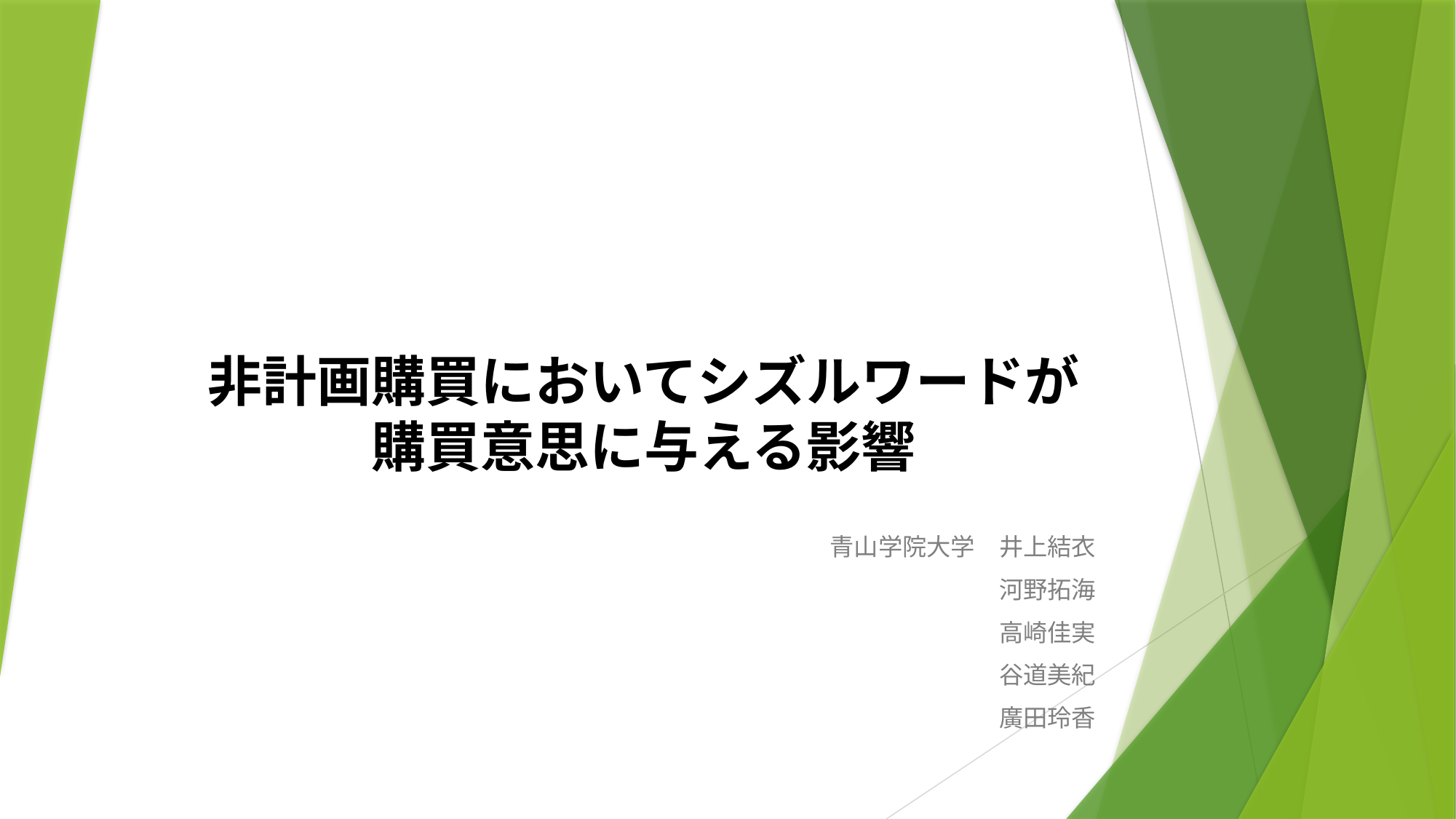

# 非計画購買においてシズルワードが購買意思に与える影響

青山学院大学　井上結衣
河野拓海
高崎佳実
谷道美紀
廣田玲香